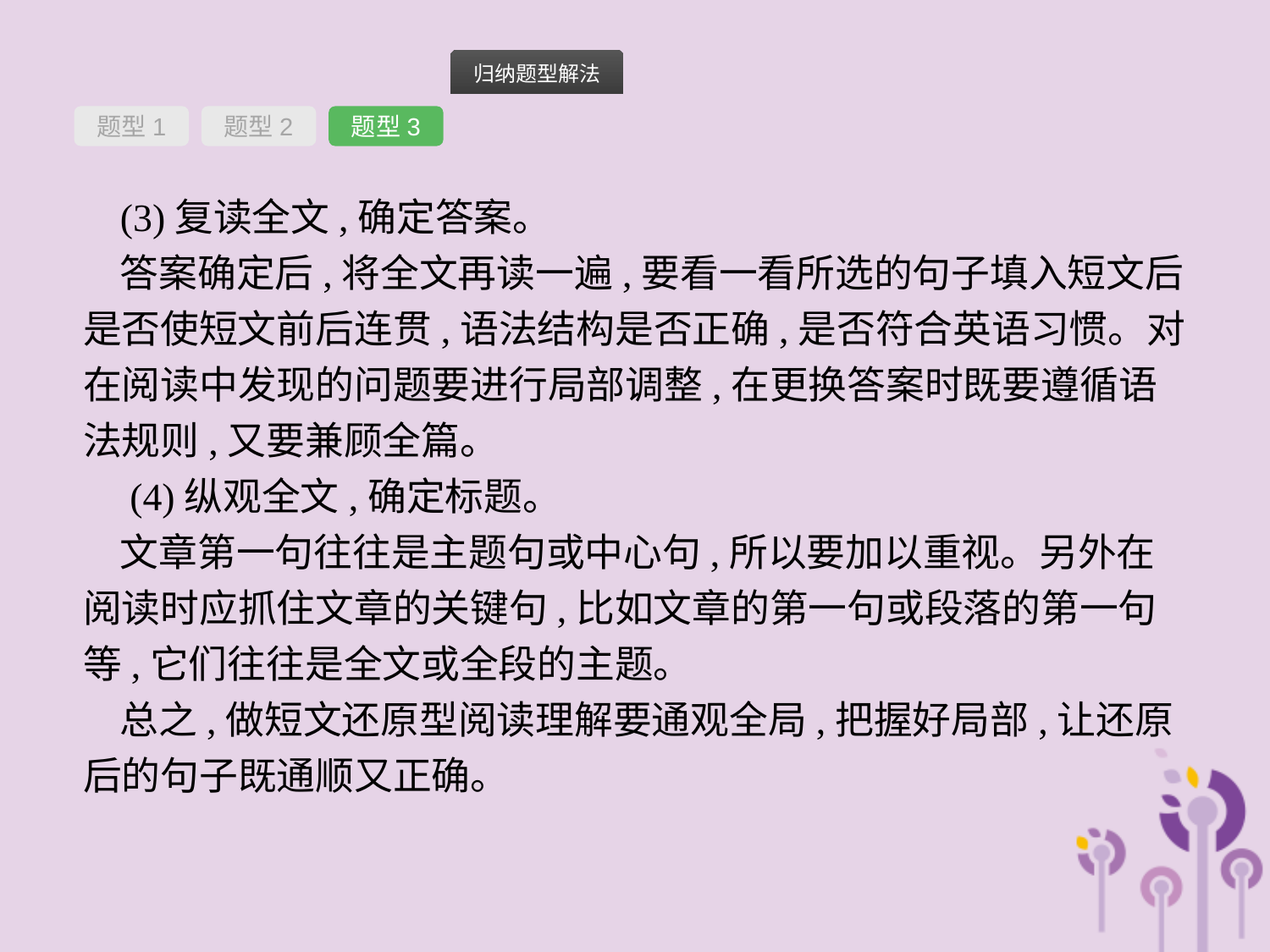

题型1
题型2
题型3
(3)复读全文,确定答案。
答案确定后,将全文再读一遍,要看一看所选的句子填入短文后是否使短文前后连贯,语法结构是否正确,是否符合英语习惯。对在阅读中发现的问题要进行局部调整,在更换答案时既要遵循语法规则,又要兼顾全篇。
 (4)纵观全文,确定标题。
文章第一句往往是主题句或中心句,所以要加以重视。另外在阅读时应抓住文章的关键句,比如文章的第一句或段落的第一句等,它们往往是全文或全段的主题。
总之,做短文还原型阅读理解要通观全局,把握好局部,让还原后的句子既通顺又正确。